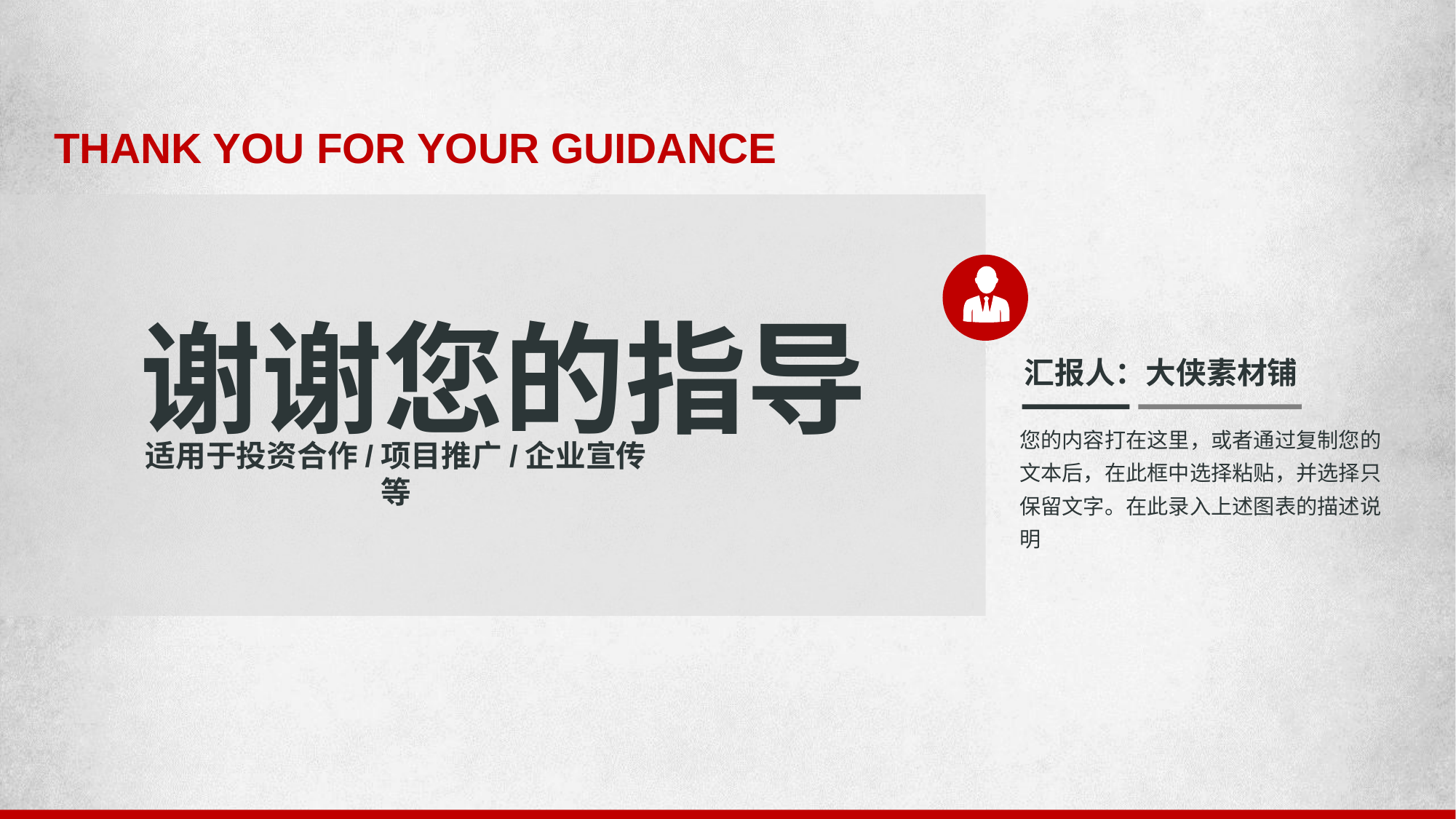

THANK YOU FOR YOUR GUIDANCE

谢谢您的指导

汇报人：大侠素材铺

您的内容打在这里，或者通过复制您的文本后，在此框中选择粘贴，并选择只保留文字。在此录入上述图表的描述说明
适用于投资合作/项目推广/企业宣传等